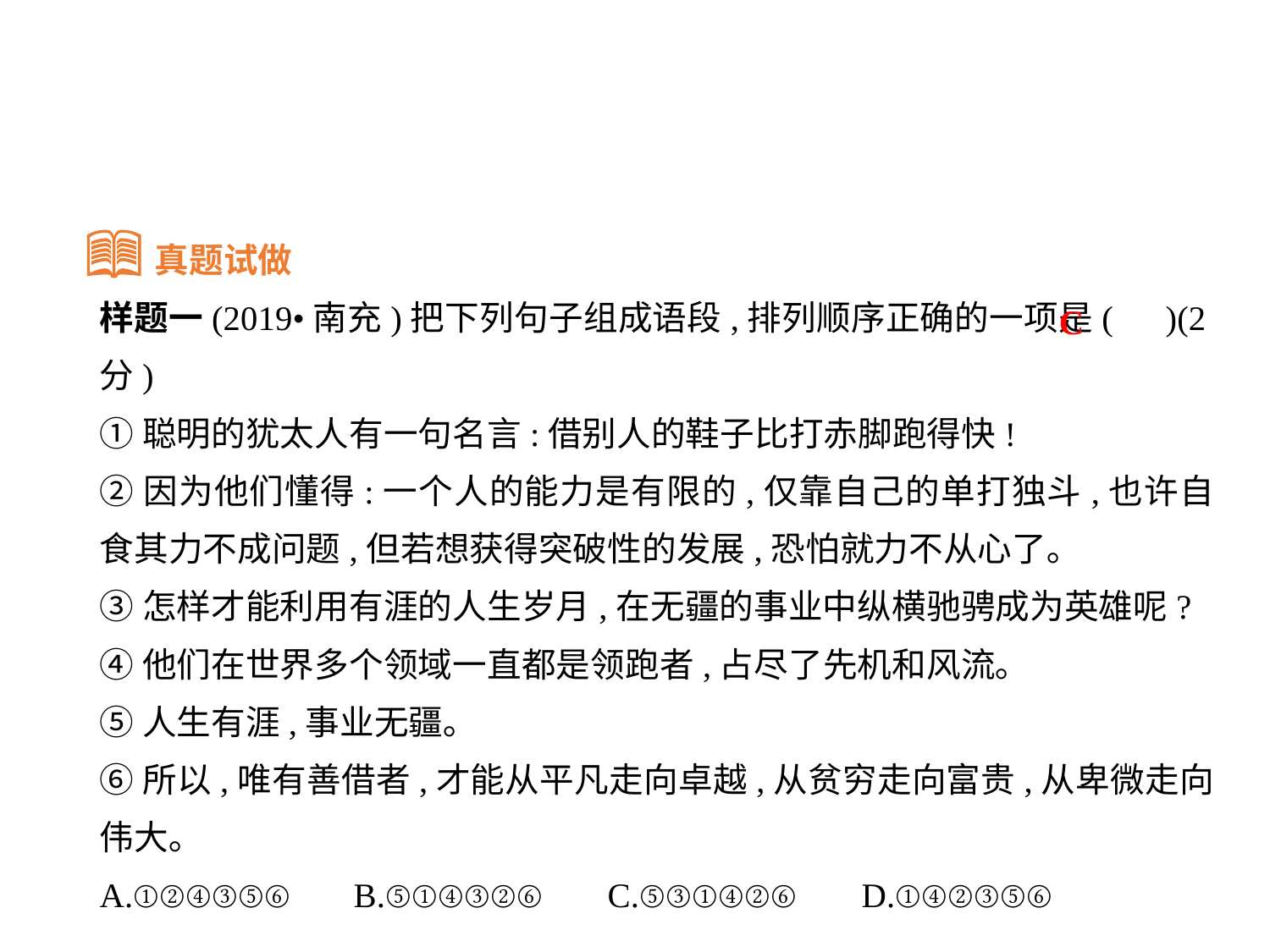

真题试做
样题一(2019•南充)把下列句子组成语段,排列顺序正确的一项是(      )(2分)
①聪明的犹太人有一句名言:借别人的鞋子比打赤脚跑得快!
②因为他们懂得:一个人的能力是有限的,仅靠自己的单打独斗,也许自食其力不成问题,但若想获得突破性的发展,恐怕就力不从心了｡
③怎样才能利用有涯的人生岁月,在无疆的事业中纵横驰骋成为英雄呢?
④他们在世界多个领域一直都是领跑者,占尽了先机和风流｡
⑤人生有涯,事业无疆｡
⑥所以,唯有善借者,才能从平凡走向卓越,从贫穷走向富贵,从卑微走向伟大｡
A.①②④③⑤⑥	B.⑤①④③②⑥	C.⑤③①④②⑥	D.①④②③⑤⑥

C